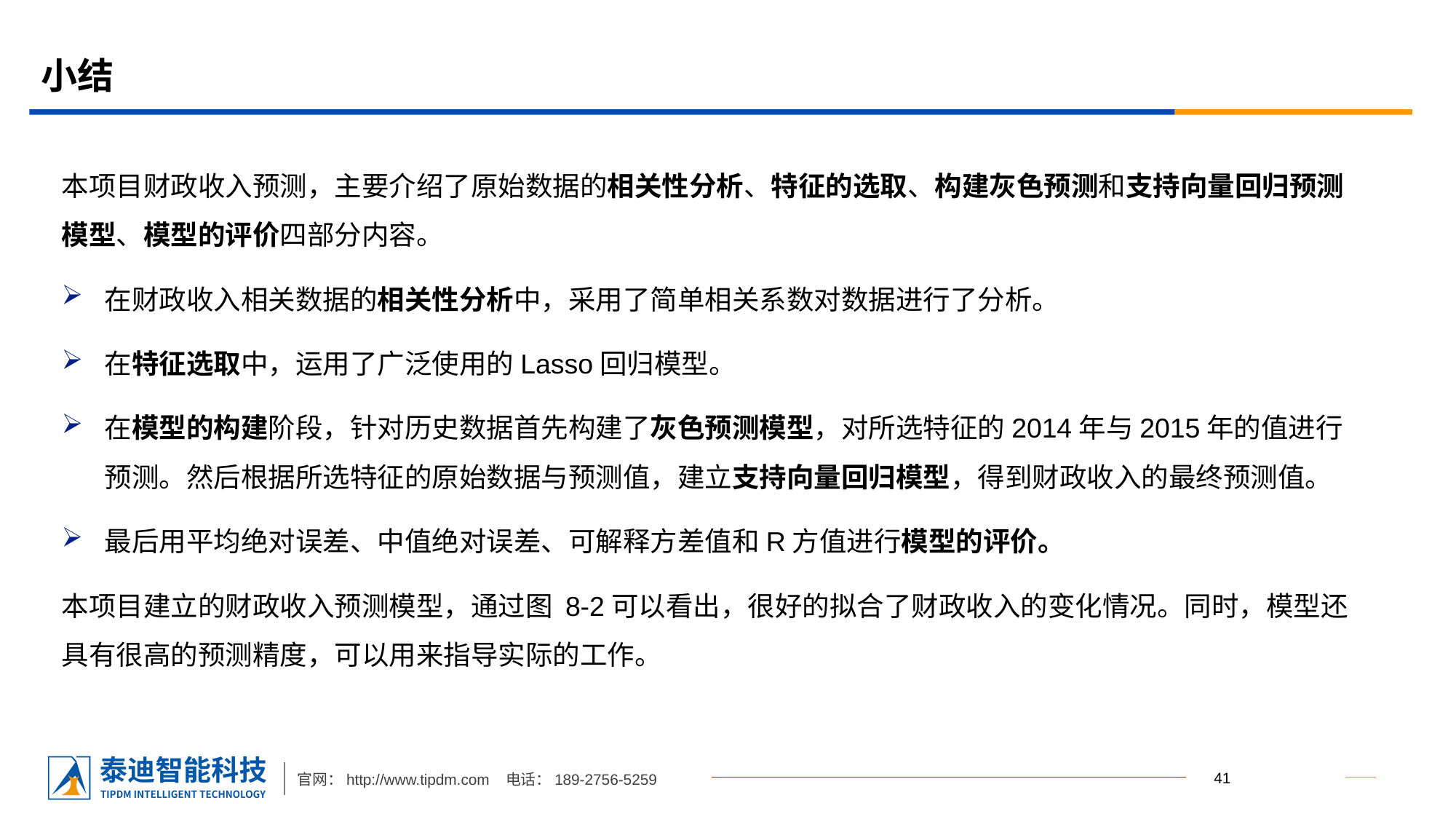

# 小结
本项目财政收入预测，主要介绍了原始数据的相关性分析、特征的选取、构建灰色预测和支持向量回归预测模型、模型的评价四部分内容。
在财政收入相关数据的相关性分析中，采用了简单相关系数对数据进行了分析。
在特征选取中，运用了广泛使用的Lasso回归模型。
在模型的构建阶段，针对历史数据首先构建了灰色预测模型，对所选特征的2014年与2015年的值进行预测。然后根据所选特征的原始数据与预测值，建立支持向量回归模型，得到财政收入的最终预测值。
最后用平均绝对误差、中值绝对误差、可解释方差值和R方值进行模型的评价。
本项目建立的财政收入预测模型，通过图 8‑2可以看出，很好的拟合了财政收入的变化情况。同时，模型还具有很高的预测精度，可以用来指导实际的工作。